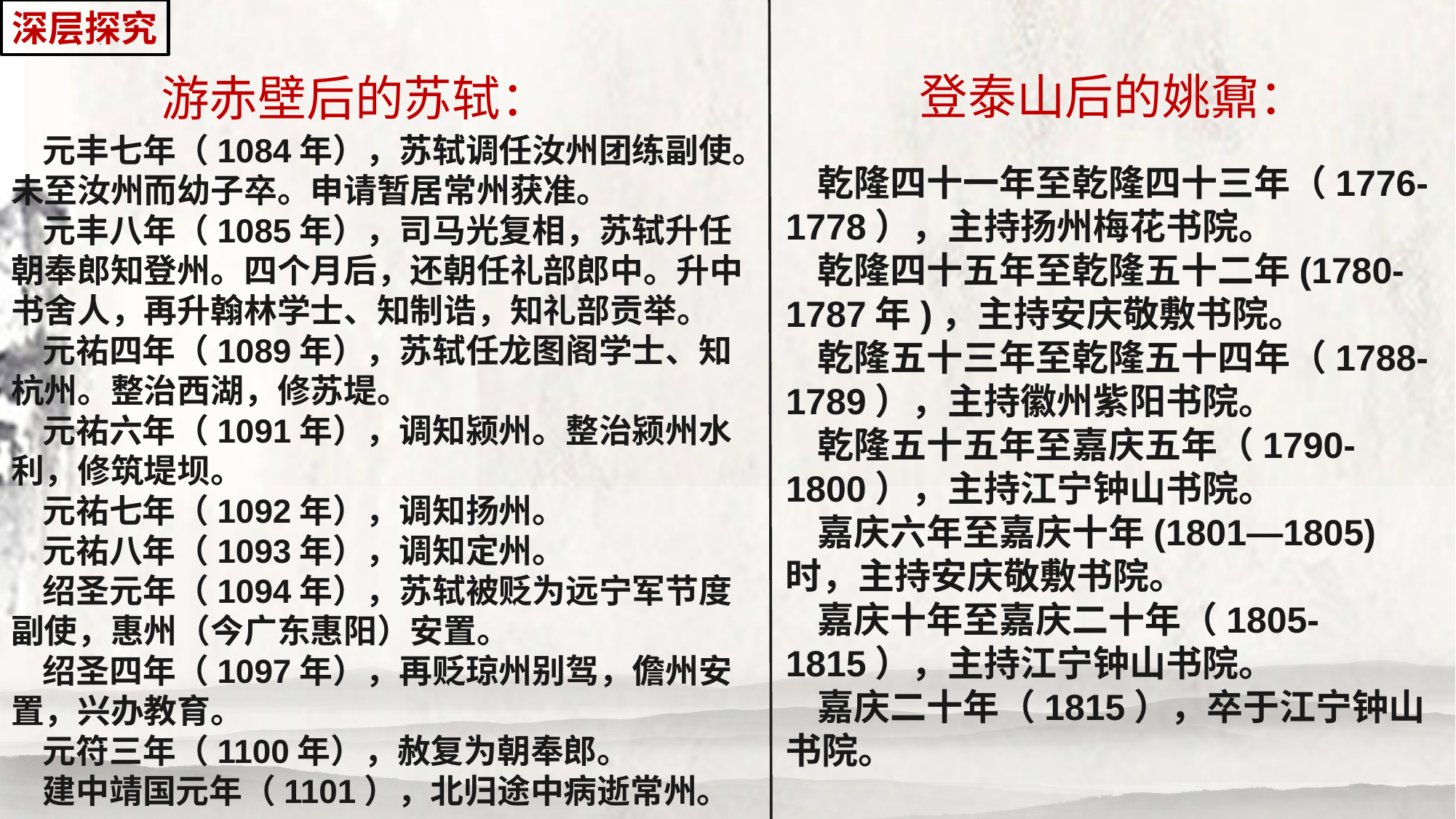

深层探究
登泰山后的姚鼐：
游赤壁后的苏轼：
元丰七年（1084年），苏轼调任汝州团练副使。未至汝州而幼子卒。申请暂居常州获准。
元丰八年（1085年），司马光复相，苏轼升任朝奉郎知登州。四个月后，还朝任礼部郎中。升中书舍人，再升翰林学士、知制诰，知礼部贡举。
元祐四年（1089年），苏轼任龙图阁学士、知杭州。整治西湖，修苏堤。
元祐六年（1091年），调知颍州。整治颍州水利，修筑堤坝。
元祐七年（1092年），调知扬州。
元祐八年（1093年），调知定州。
绍圣元年（1094年），苏轼被贬为远宁军节度副使，惠州（今广东惠阳）安置。
绍圣四年（1097年），再贬琼州别驾，儋州安置，兴办教育。
元符三年（1100年），赦复为朝奉郎。
建中靖国元年（1101），北归途中病逝常州。
乾隆四十一年至乾隆四十三年（1776-1778），主持扬州梅花书院。
乾隆四十五年至乾隆五十二年(1780-1787年)，主持安庆敬敷书院。
乾隆五十三年至乾隆五十四年（1788-1789），主持徽州紫阳书院。
乾隆五十五年至嘉庆五年（1790-1800），主持江宁钟山书院。
嘉庆六年至嘉庆十年(1801—1805)时，主持安庆敬敷书院。
嘉庆十年至嘉庆二十年（1805-1815），主持江宁钟山书院。
嘉庆二十年（1815），卒于江宁钟山书院。